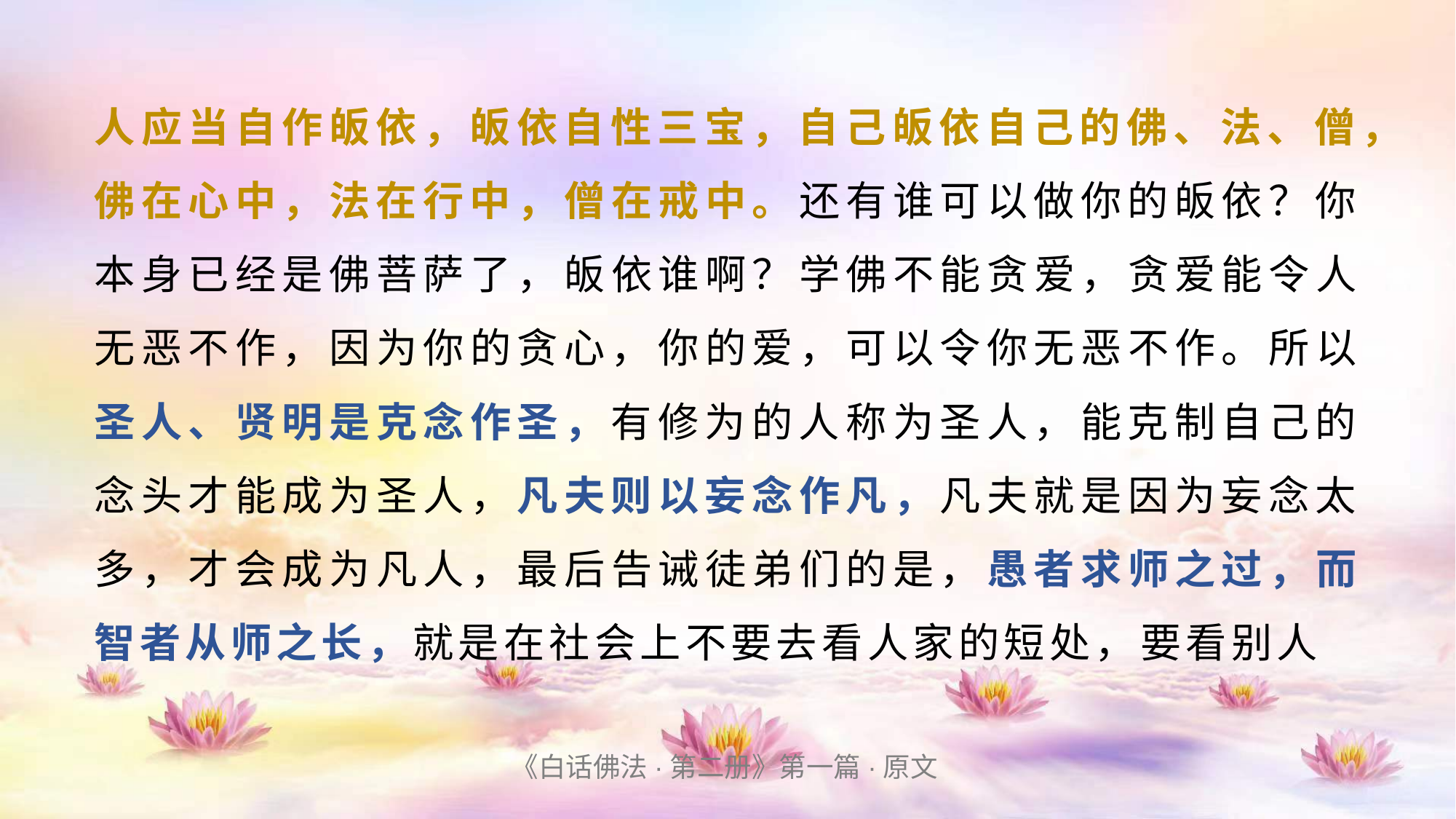

# 人应当自作皈依，皈依自性三宝，自己皈依自己的佛、法、僧，佛在心中，法在行中，僧在戒中。还有谁可以做你的皈依？你本身已经是佛菩萨了，皈依谁啊？学佛不能贪爱，贪爱能令人无恶不作，因为你的贪心，你的爱，可以令你无恶不作。所以圣人、贤明是克念作圣，有修为的人称为圣人，能克制自己的念头才能成为圣人，凡夫则以妄念作凡，凡夫就是因为妄念太多，才会成为凡人，最后告诫徒弟们的是，愚者求师之过，而智者从师之长，就是在社会上不要去看人家的短处，要看别人
《白话佛法·第二册》第一篇·原文